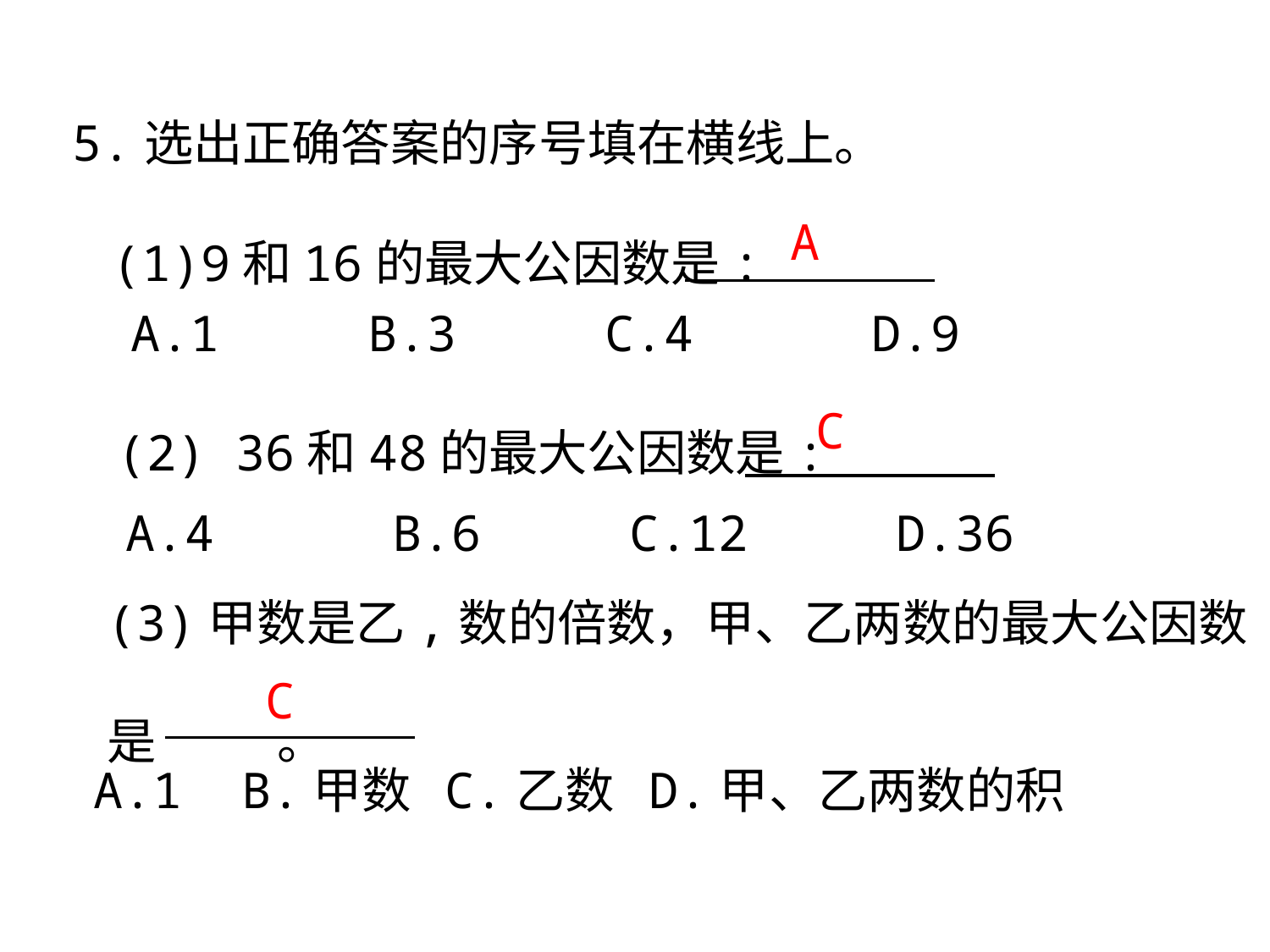

5.选出正确答案的序号填在横线上。
(1)9和16的最大公因数是:
A
A.1     B.3     C.4      D.9
(2) 36和48的最大公因数是:
C
A.4      B.6     C.12     D.36
(3)甲数是乙,数的倍数，甲、乙两数的最大公因数是           。
C
A.1  B.甲数  C.乙数  D.甲、乙两数的积